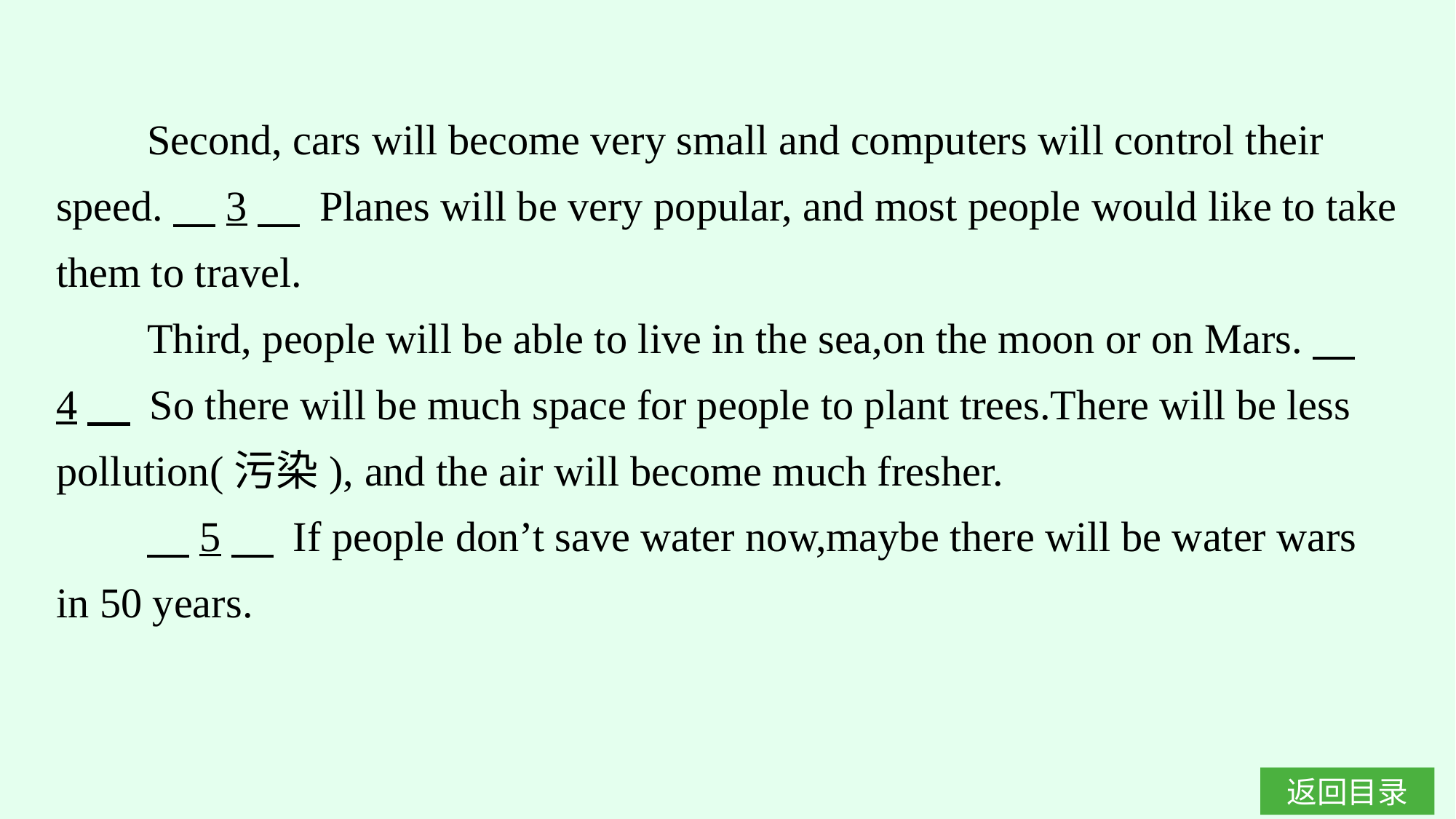

Second, cars will become very small and computers will control their speed.　3　 Planes will be very popular, and most people would like to take them to travel.
Third, people will be able to live in the sea,on the moon or on Mars.　4　 So there will be much space for people to plant trees.There will be less pollution(污染), and the air will become much fresher.
　5　 If people don’t save water now,maybe there will be water wars in 50 years.